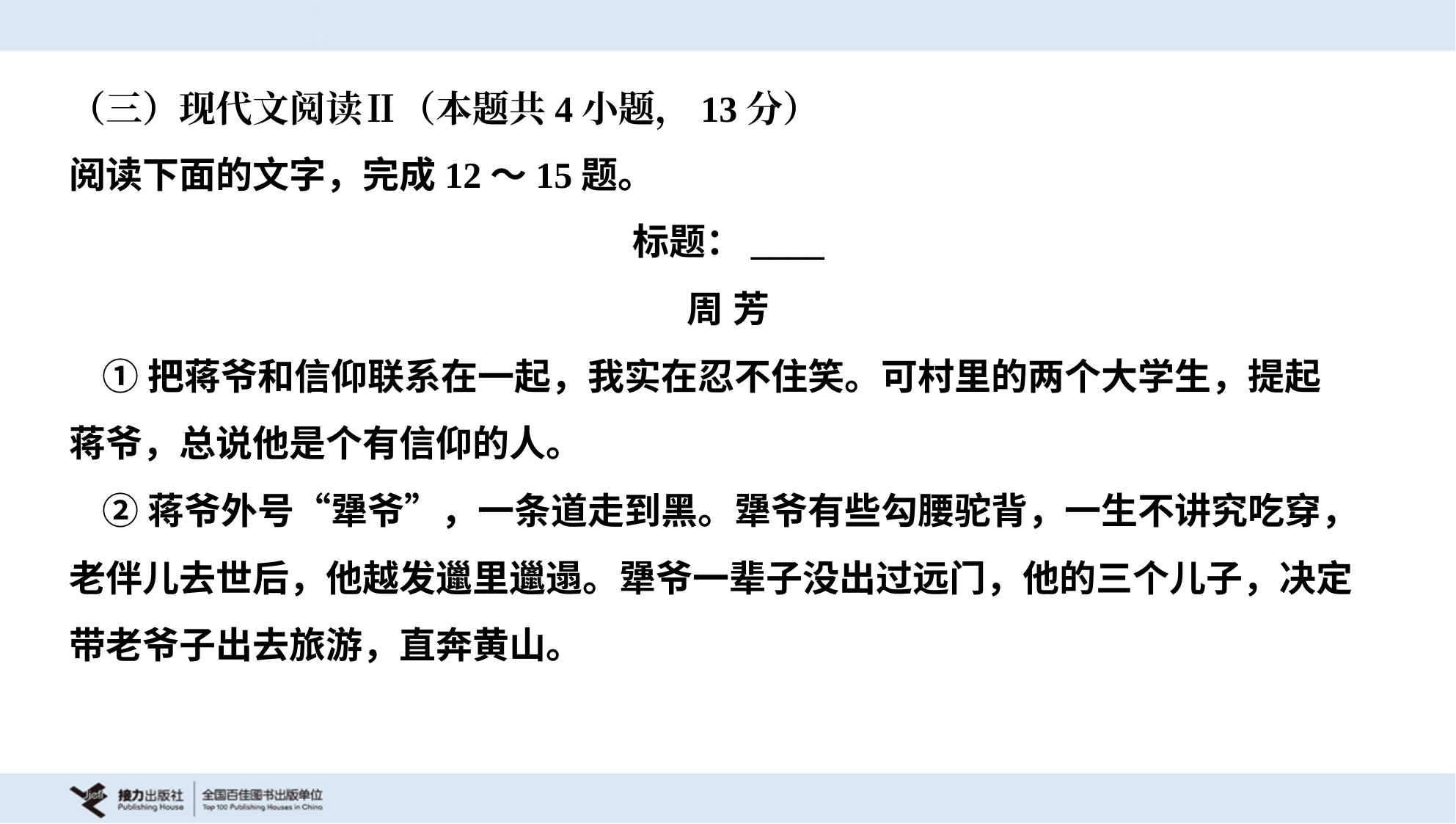

（三）现代文阅读Ⅱ（本题共4小题，13分）
阅读下面的文字，完成12～15题。
标题：____
周 芳
    ①把蒋爷和信仰联系在一起，我实在忍不住笑。可村里的两个大学生，提起
蒋爷，总说他是个有信仰的人。
    ②蒋爷外号“犟爷”，一条道走到黑。犟爷有些勾腰驼背，一生不讲究吃穿，
老伴儿去世后，他越发邋里邋遢。犟爷一辈子没出过远门，他的三个儿子，决定
带老爷子出去旅游，直奔黄山。